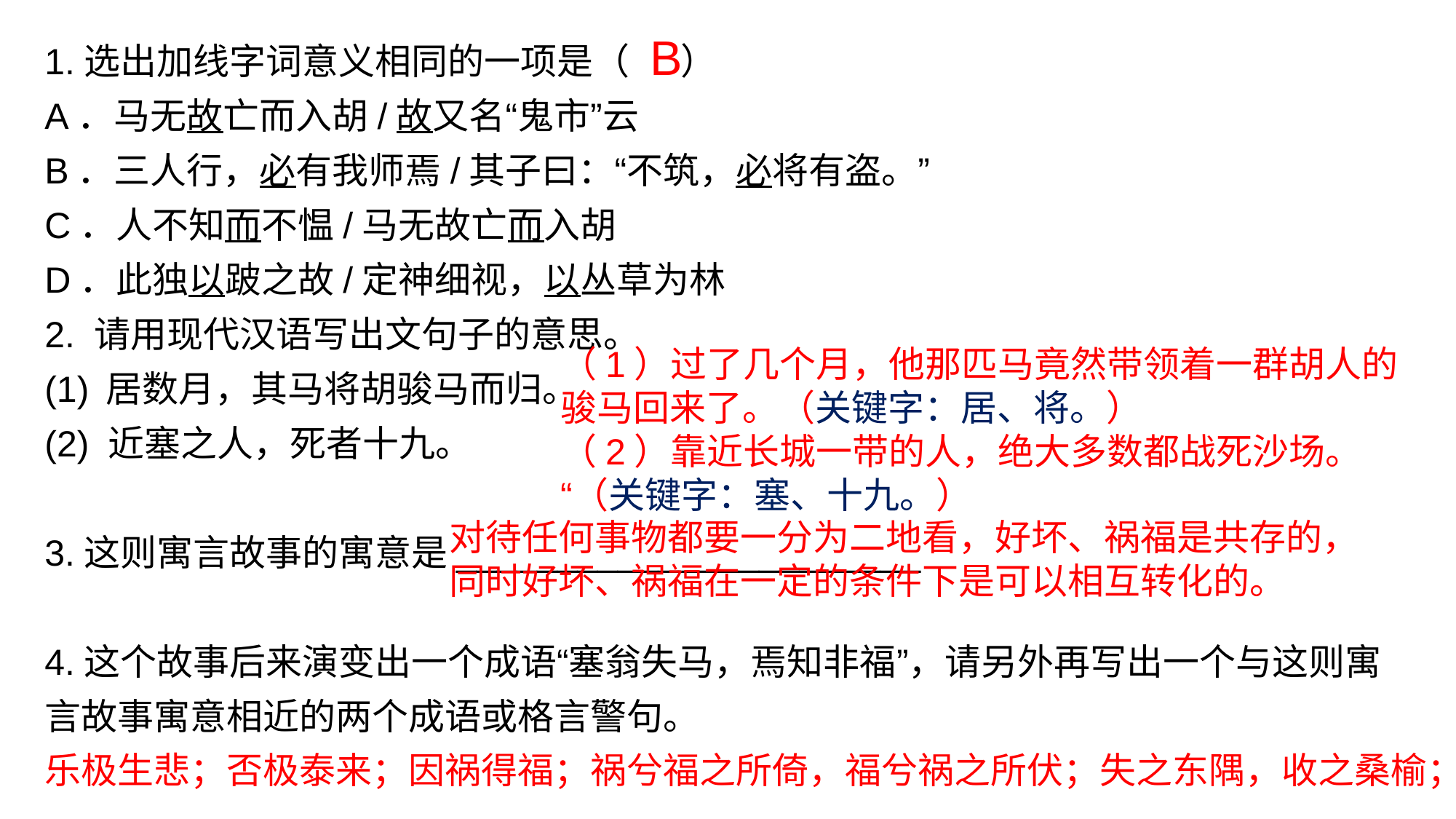

1.选出加线字词意义相同的一项是（     ）
A．马无故亡而入胡/故又名“鬼市”云
B．三人行，必有我师焉/其子曰：“不筑，必将有盗。”
C．人不知而不愠/马无故亡而入胡
D．此独以跛之故/定神细视，以丛草为林
2. 请用现代汉语写出文句子的意思。
居数月，其马将胡骏马而归。
(2) 近塞之人，死者十九。

3.这则寓言故事的寓意是_______________________

4.这个故事后来演变出一个成语“塞翁失马，焉知非福”，请另外再写出一个与这则寓言故事寓意相近的两个成语或格言警句。
B
（1）过了几个月，他那匹马竟然带领着一群胡人的骏马回来了。（关键字：居、将。）
（2）靠近长城一带的人，绝大多数都战死沙场。“（关键字：塞、十九。）
对待任何事物都要一分为二地看，好坏、祸福是共存的，同时好坏、祸福在一定的条件下是可以相互转化的。
乐极生悲；否极泰来；因祸得福；祸兮福之所倚，福兮祸之所伏；失之东隅，收之桑榆；